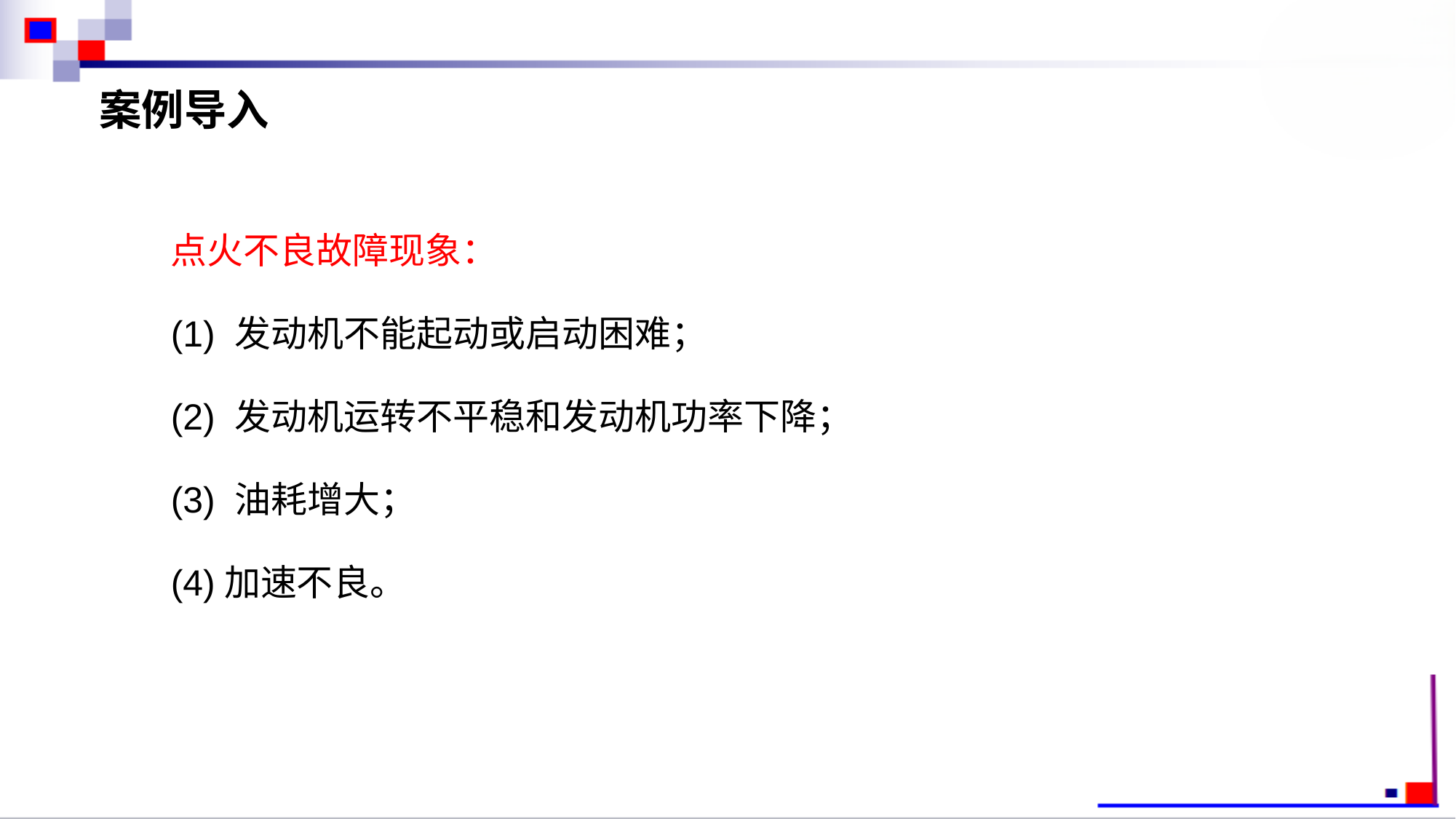

案例导入
点火不良故障现象：
(1) 发动机不能起动或启动困难；(2) 发动机运转不平稳和发动机功率下降；(3) 油耗增大；(4)加速不良。